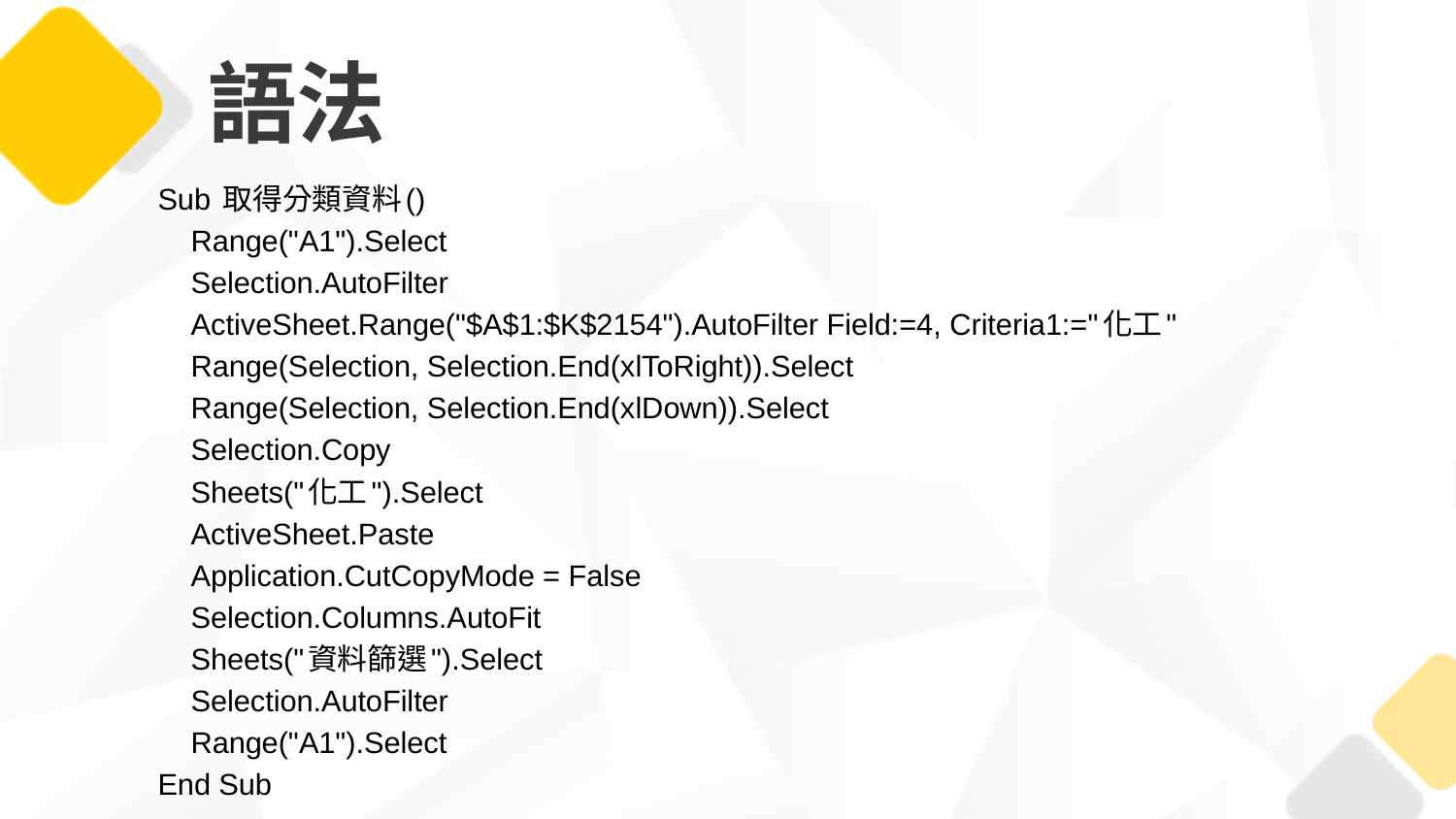

# 語法
Sub 取得分類資料()
    Range("A1").Select
    Selection.AutoFilter
    ActiveSheet.Range("$A$1:$K$2154").AutoFilter Field:=4, Criteria1:="化工"
    Range(Selection, Selection.End(xlToRight)).Select
    Range(Selection, Selection.End(xlDown)).Select
    Selection.Copy
    Sheets("化工").Select
    ActiveSheet.Paste
    Application.CutCopyMode = False
    Selection.Columns.AutoFit
    Sheets("資料篩選").Select
    Selection.AutoFilter
    Range("A1").Select
End Sub